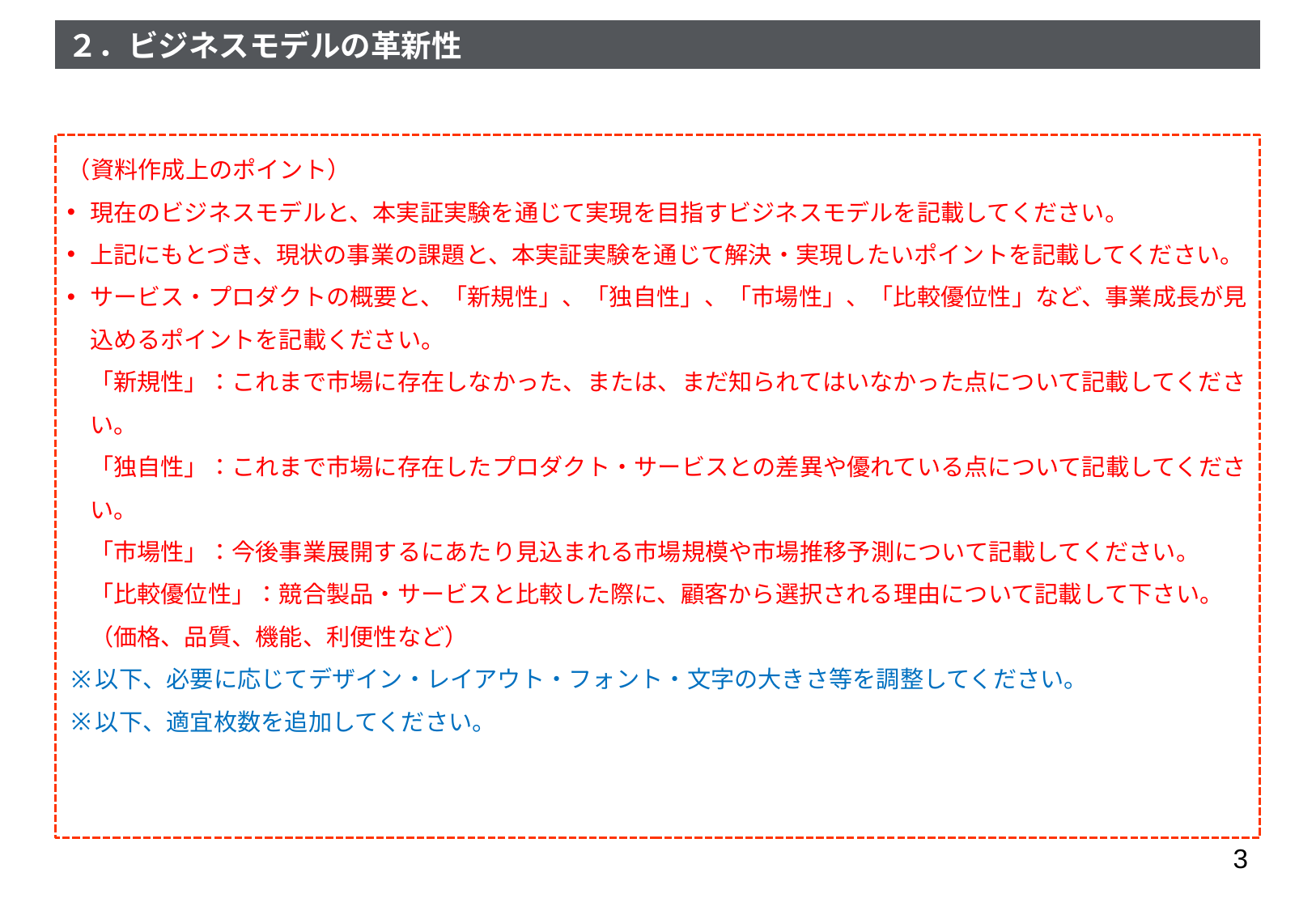

（資料作成上のポイント）
現在のビジネスモデルと、本実証実験を通じて実現を目指すビジネスモデルを記載してください。
上記にもとづき、現状の事業の課題と、本実証実験を通じて解決・実現したいポイントを記載してください。
サービス・プロダクトの概要と、「新規性」、「独自性」、「市場性」、「比較優位性」など、事業成長が見込めるポイントを記載ください。
「新規性」：これまで市場に存在しなかった、または、まだ知られてはいなかった点について記載してください。
「独自性」：これまで市場に存在したプロダクト・サービスとの差異や優れている点について記載してください。
「市場性」：今後事業展開するにあたり見込まれる市場規模や市場推移予測について記載してください。
「比較優位性」：競合製品・サービスと比較した際に、顧客から選択される理由について記載して下さい。（価格、品質、機能、利便性など）
以下、必要に応じてデザイン・レイアウト・フォント・文字の大きさ等を調整してください。
以下、適宜枚数を追加してください。